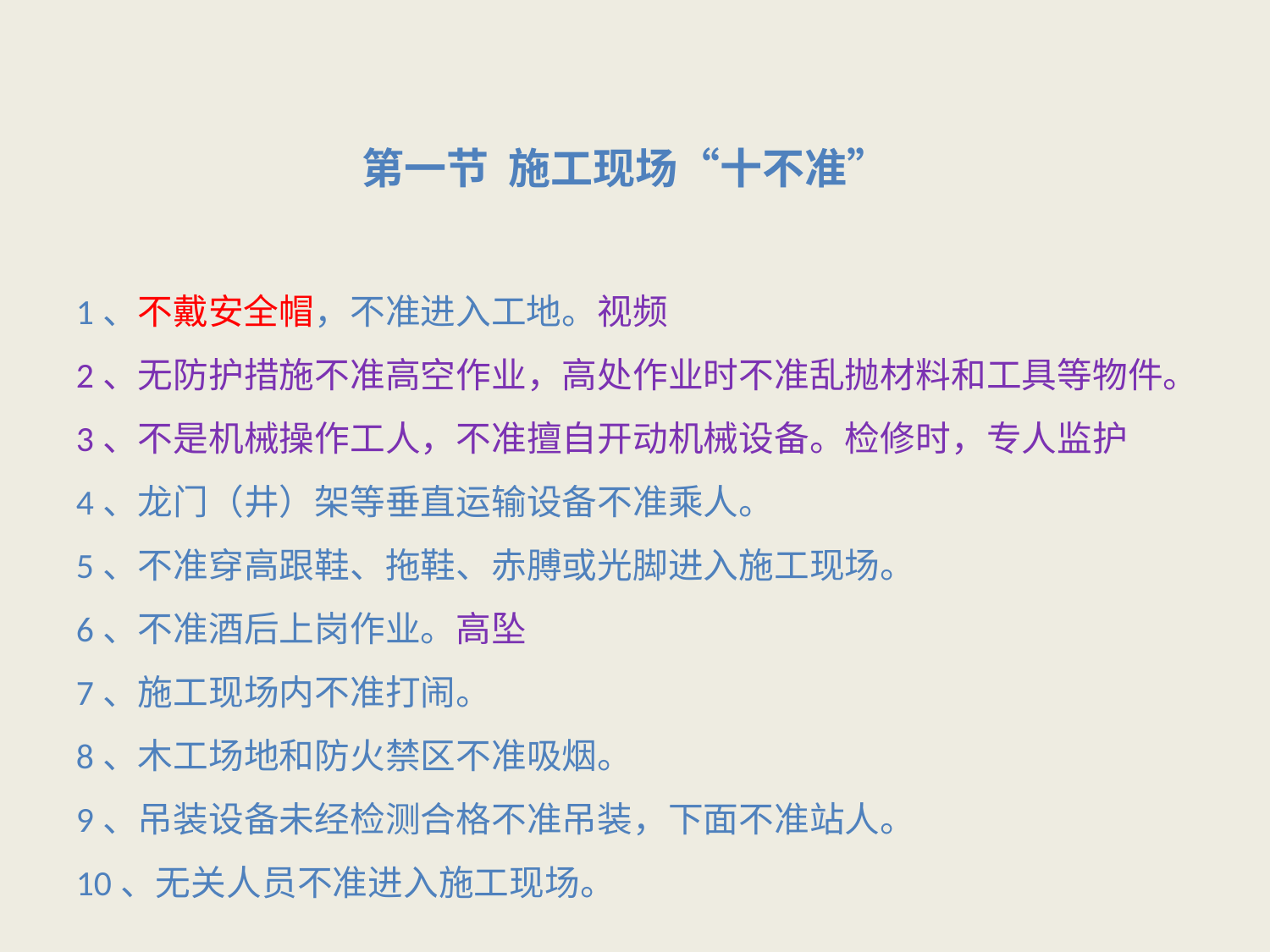

第一节  施工现场“十不准”

1、不戴安全帽，不准进入工地。视频2、无防护措施不准高空作业，高处作业时不准乱抛材料和工具等物件。3、不是机械操作工人，不准擅自开动机械设备。检修时，专人监护
4、龙门（井）架等垂直运输设备不准乘人。5、不准穿高跟鞋、拖鞋、赤膊或光脚进入施工现场。6、不准酒后上岗作业。高坠
7、施工现场内不准打闹。8、木工场地和防火禁区不准吸烟。9、吊装设备未经检测合格不准吊装，下面不准站人。10、无关人员不准进入施工现场。